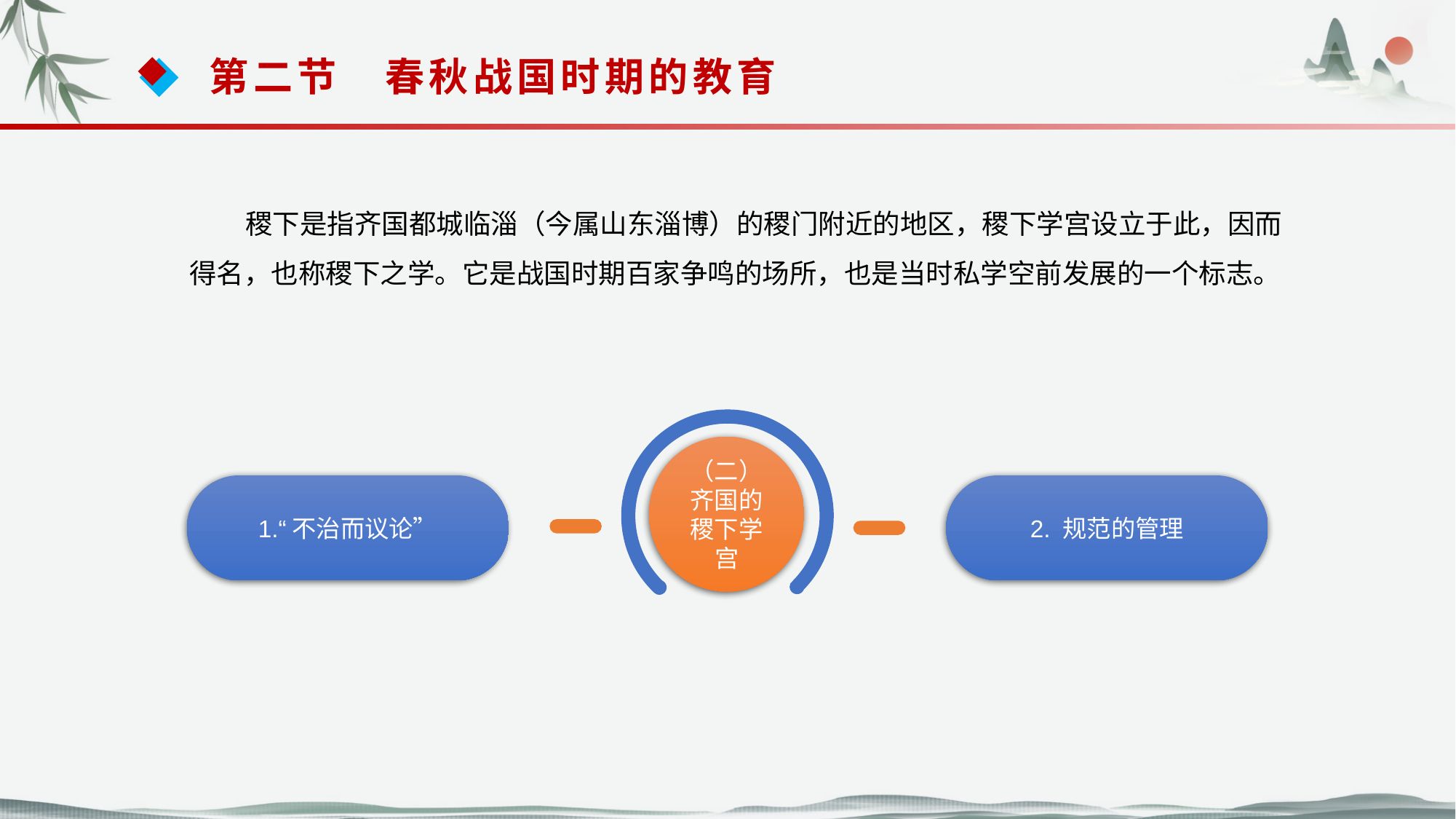

第二节　春秋战国时期的教育

        稷下是指齐国都城临淄（今属山东淄博）的稷门附近的地区，稷下学宫设立于此，因而
得名，也称稷下之学。它是战国时期百家争鸣的场所，也是当时私学空前发展的一个标志。

（二）齐国的稷下学宫
1.“不治而议论”

2. 规范的管理